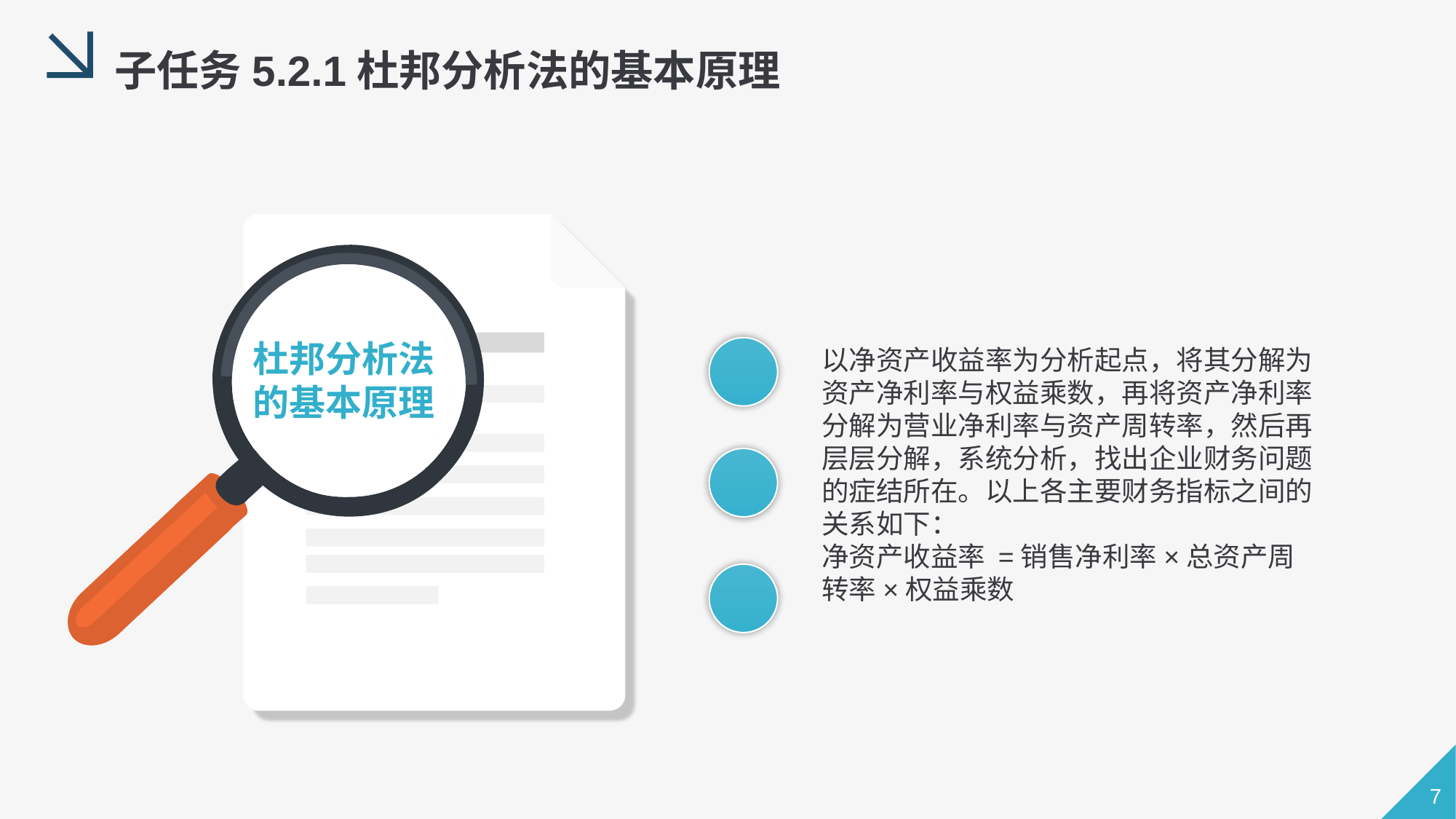

子任务5.2.1杜邦分析法的基本原理

杜邦分析法的基本原理

以净资产收益率为分析起点，将其分解为资产净利率与权益乘数，再将资产净利率分解为营业净利率与资产周转率，然后再层层分解，系统分析，找出企业财务问题的症结所在。以上各主要财务指标之间的关系如下：
净资产收益率 =销售净利率×总资产周转率×权益乘数